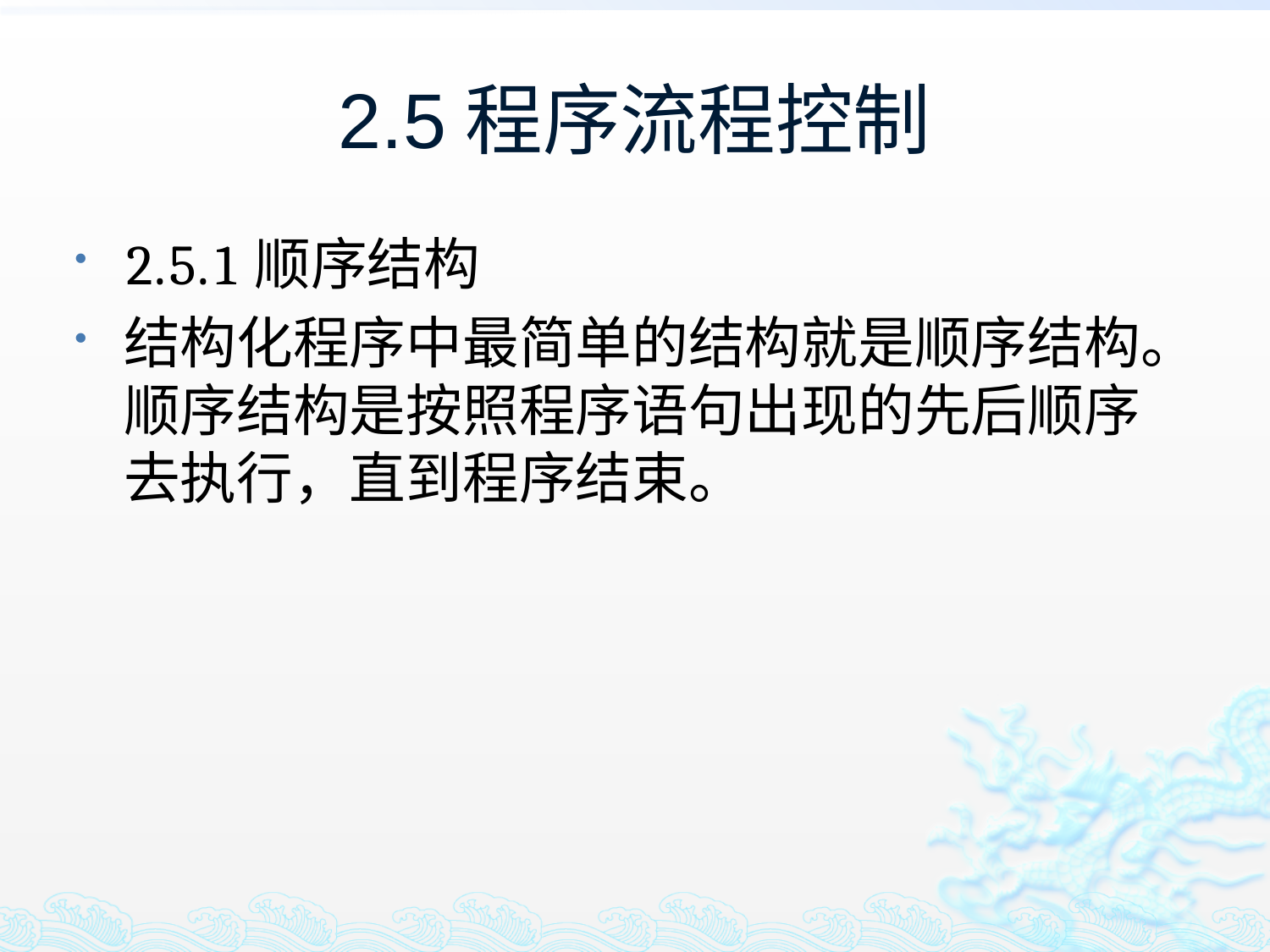

# 2.5程序流程控制
2.5.1顺序结构
结构化程序中最简单的结构就是顺序结构。顺序结构是按照程序语句出现的先后顺序去执行，直到程序结束。